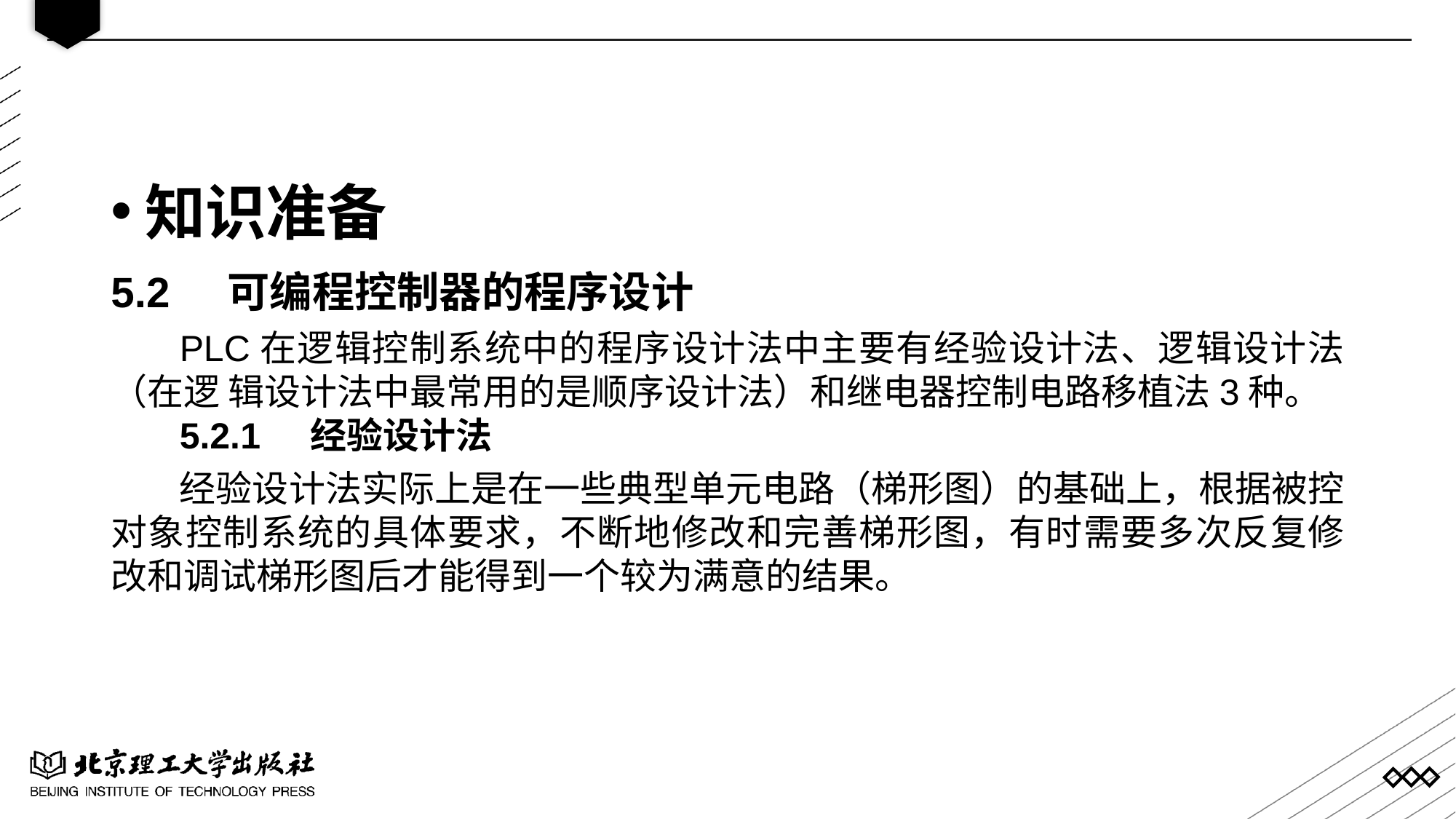

知识准备
5.2    可编程控制器的程序设计
PLC在逻辑控制系统中的程序设计法中主要有经验设计法、逻辑设计法（在逻 辑设计法中最常用的是顺序设计法）和继电器控制电路移植法3种。
5.2.1    经验设计法
经验设计法实际上是在一些典型单元电路（梯形图）的基础上，根据被控对象控制系统的具体要求，不断地修改和完善梯形图，有时需要多次反复修改和调试梯形图后才能得到一个较为满意的结果。